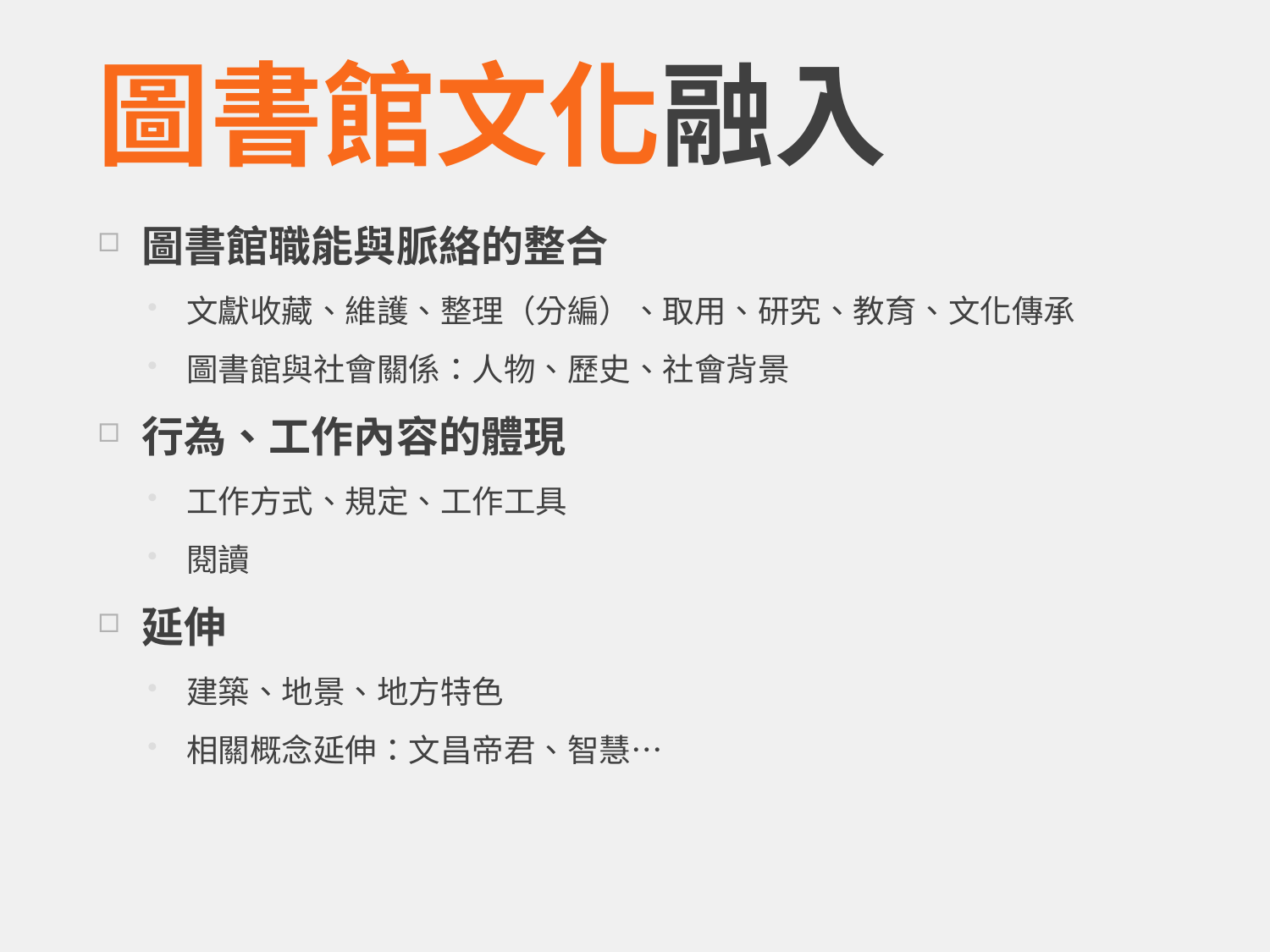

# 圖書館文化融入
圖書館職能與脈絡的整合
文獻收藏、維護、整理（分編）、取用、研究、教育、文化傳承
圖書館與社會關係：人物、歷史、社會背景
行為、工作內容的體現
工作方式、規定、工作工具
閱讀
延伸
建築、地景、地方特色
相關概念延伸：文昌帝君、智慧…